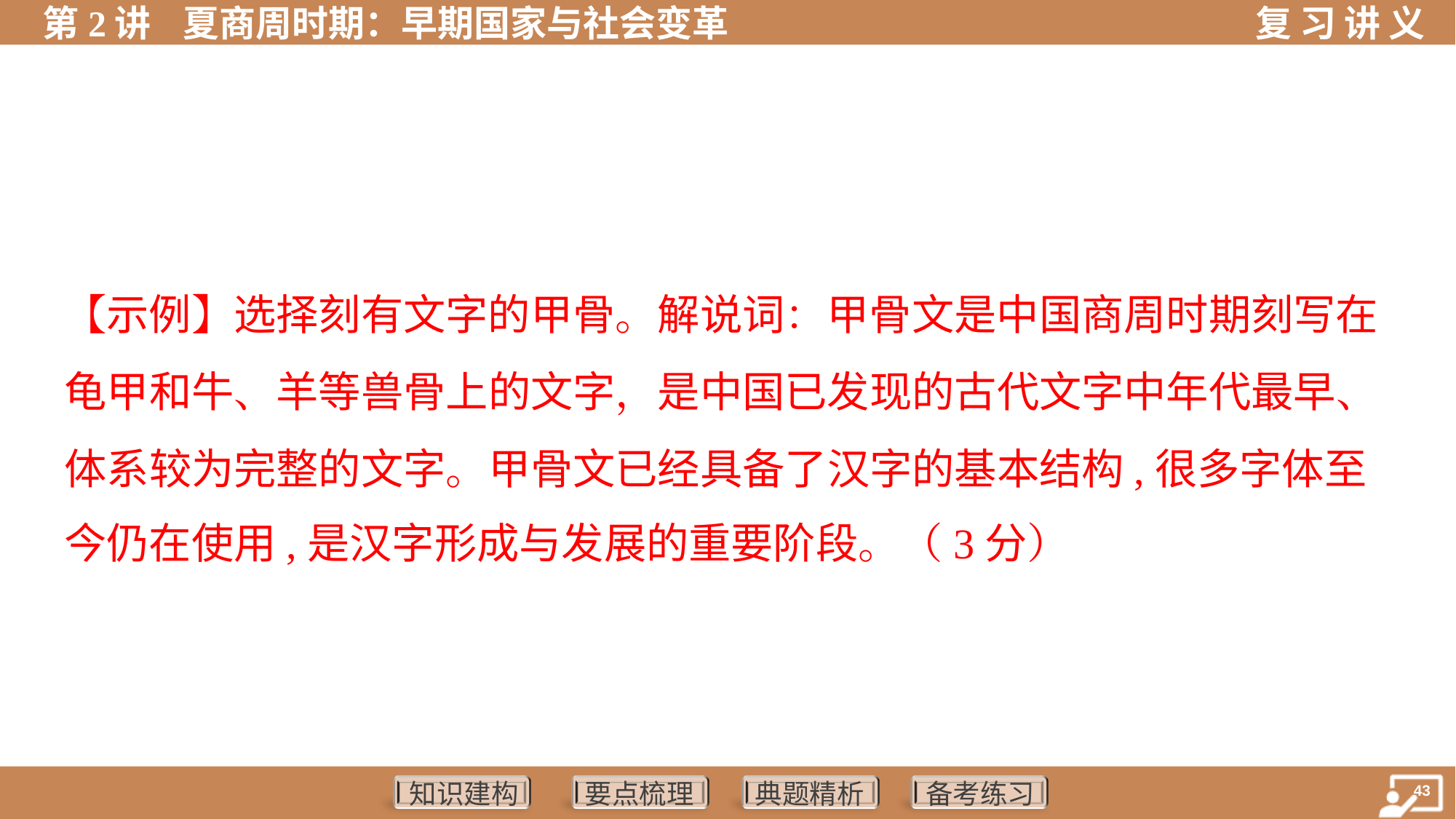

【示例】选择刻有文字的甲骨。解说词：甲骨文是中国商周时期刻写在
龟甲和牛、羊等兽骨上的文字，是中国已发现的古代文字中年代最早、
体系较为完整的文字。甲骨文已经具备了汉字的基本结构,很多字体至
今仍在使用,是汉字形成与发展的重要阶段。（3分）